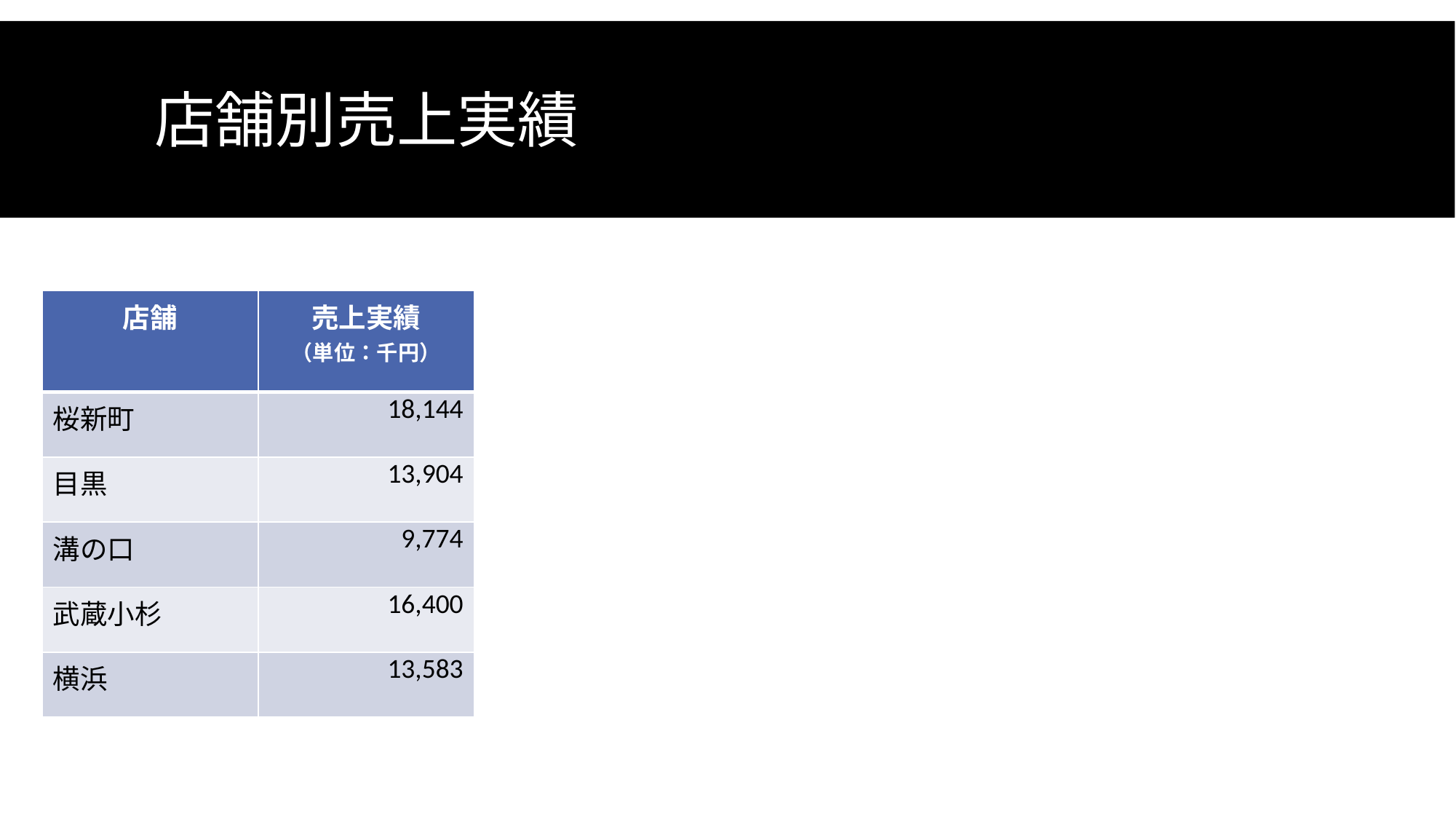

# 店舗別売上実績

| 店舗 | 売上実績 （単位：千円） |
| --- | --- |
| 桜新町 | 18,144 |
| 目黒 | 13,904 |
| 溝の口 | 9,774 |
| 武蔵小杉 | 16,400 |
| 横浜 | 13,583 |